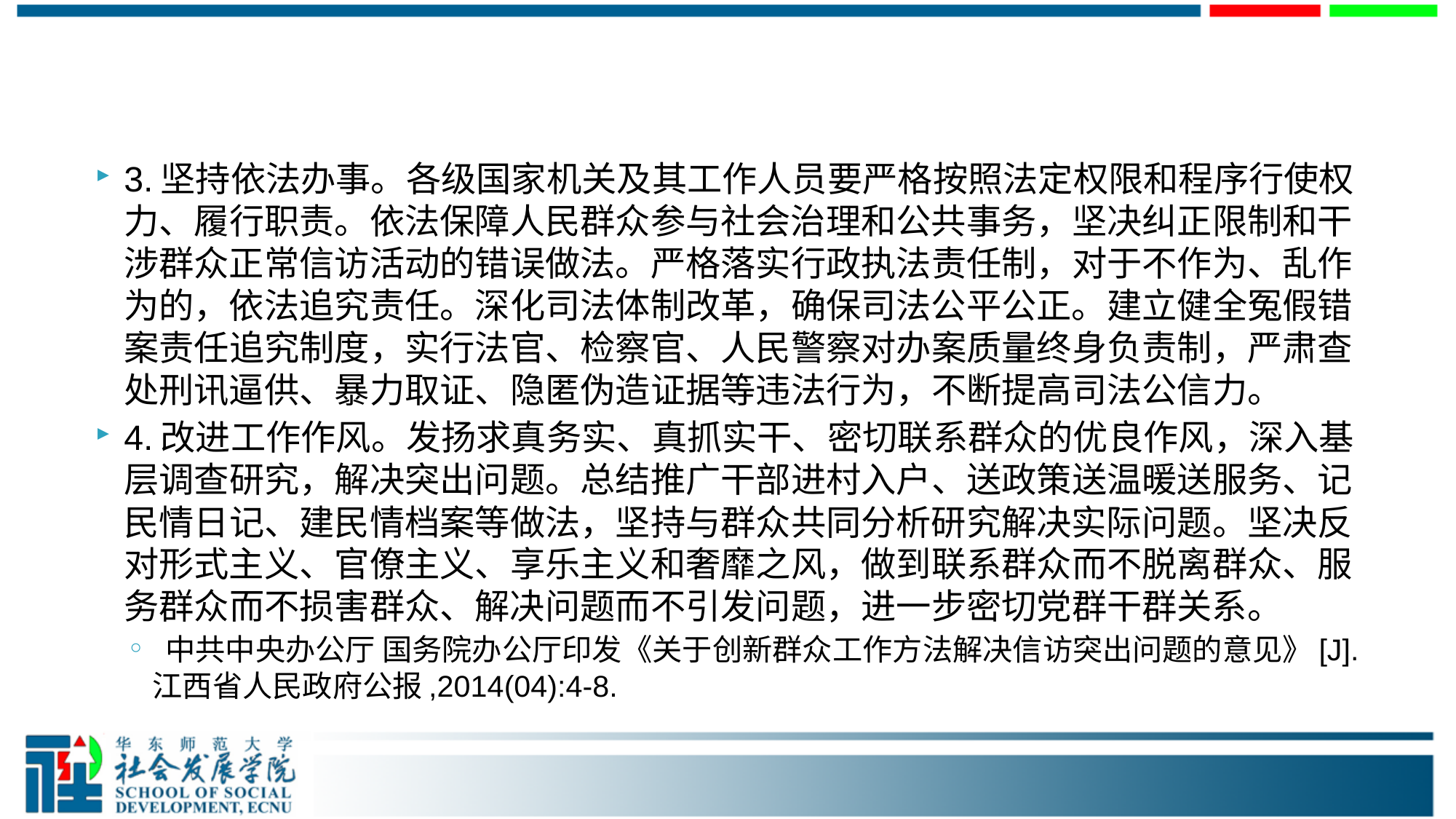

#
3.坚持依法办事。各级国家机关及其工作人员要严格按照法定权限和程序行使权力、履行职责。依法保障人民群众参与社会治理和公共事务，坚决纠正限制和干涉群众正常信访活动的错误做法。严格落实行政执法责任制，对于不作为、乱作为的，依法追究责任。深化司法体制改革，确保司法公平公正。建立健全冤假错案责任追究制度，实行法官、检察官、人民警察对办案质量终身负责制，严肃查处刑讯逼供、暴力取证、隐匿伪造证据等违法行为，不断提高司法公信力。
4.改进工作作风。发扬求真务实、真抓实干、密切联系群众的优良作风，深入基层调查研究，解决突出问题。总结推广干部进村入户、送政策送温暖送服务、记民情日记、建民情档案等做法，坚持与群众共同分析研究解决实际问题。坚决反对形式主义、官僚主义、享乐主义和奢靡之风，做到联系群众而不脱离群众、服务群众而不损害群众、解决问题而不引发问题，进一步密切党群干群关系。
 中共中央办公厅 国务院办公厅印发《关于创新群众工作方法解决信访突出问题的意见》[J].江西省人民政府公报,2014(04):4-8.